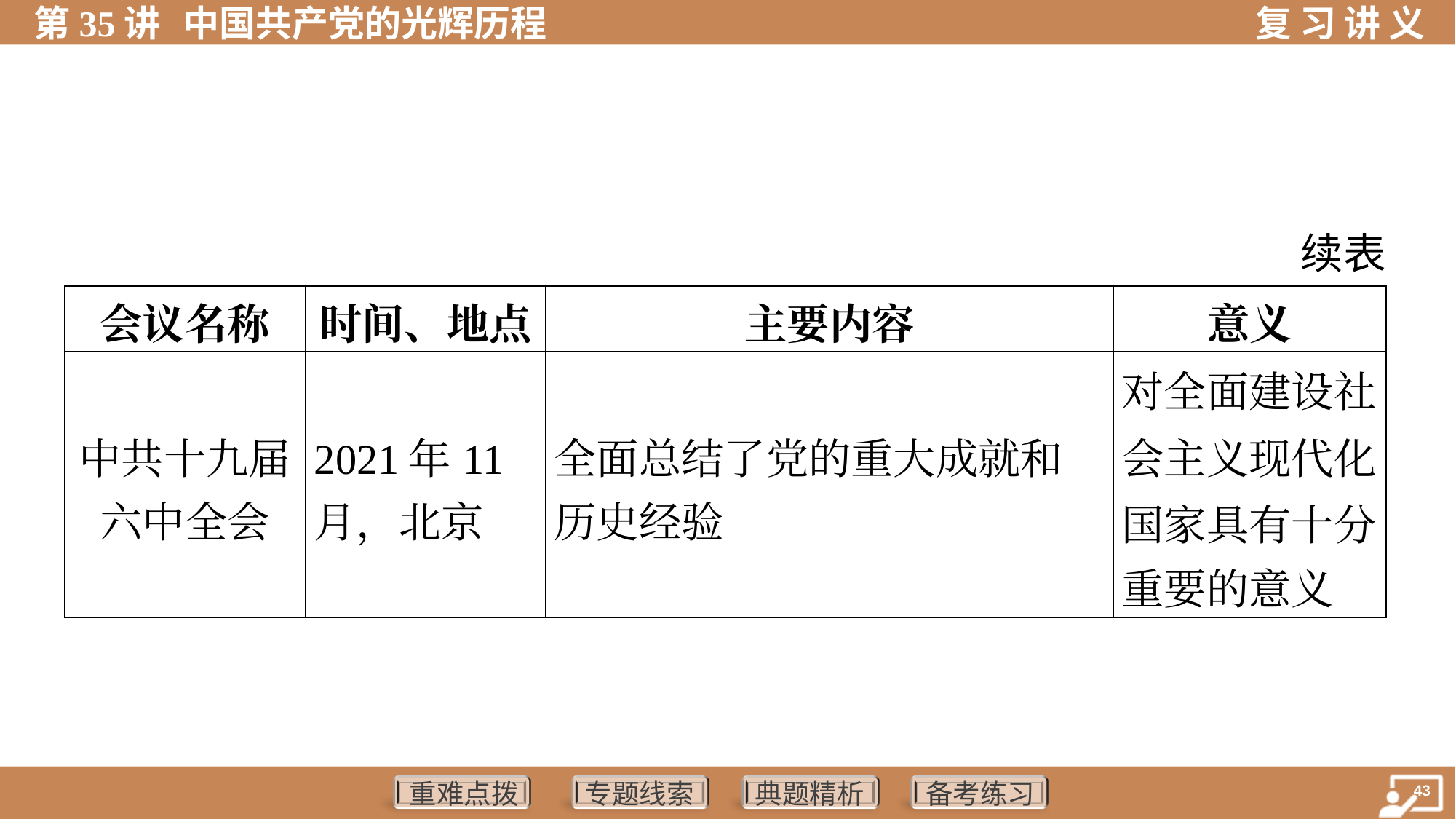

续表
| 会议名称 | 时间、地点 | 主要内容 | 意义 |
| --- | --- | --- | --- |
| 中共十九届 六中全会 | 2021年11 月，北京 | 全面总结了党的重大成就和 历史经验 | 对全面建设社 会主义现代化 国家具有十分 重要的意义 |